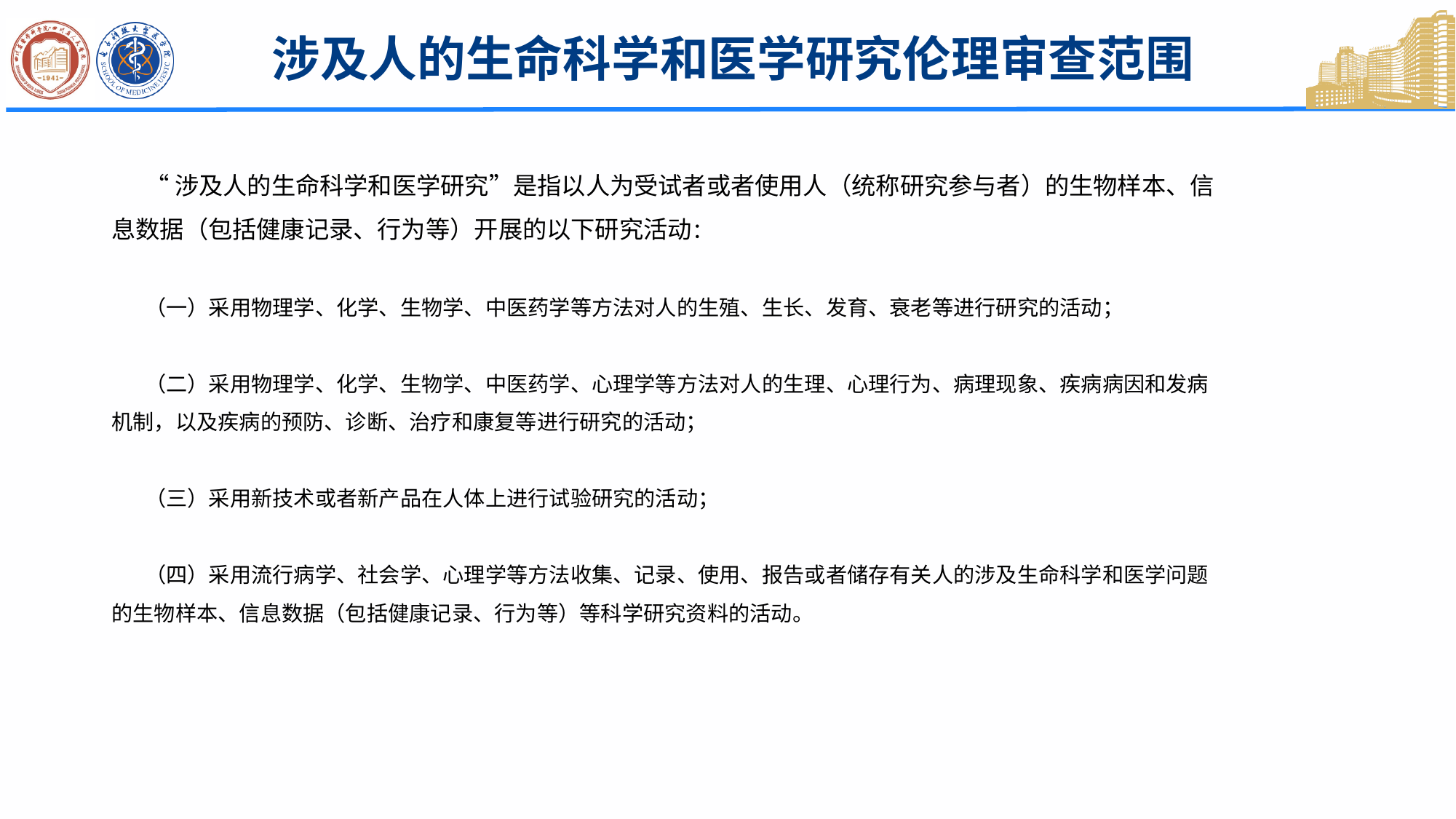

涉及人的生命科学和医学研究伦理审查范围
“涉及人的生命科学和医学研究”是指以人为受试者或者使用人（统称研究参与者）的生物样本、信息数据（包括健康记录、行为等）开展的以下研究活动：

（一）采用物理学、化学、生物学、中医药学等方法对人的生殖、生长、发育、衰老等进行研究的活动；

（二）采用物理学、化学、生物学、中医药学、心理学等方法对人的生理、心理行为、病理现象、疾病病因和发病机制，以及疾病的预防、诊断、治疗和康复等进行研究的活动；

（三）采用新技术或者新产品在人体上进行试验研究的活动；

（四）采用流行病学、社会学、心理学等方法收集、记录、使用、报告或者储存有关人的涉及生命科学和医学问题的生物样本、信息数据（包括健康记录、行为等）等科学研究资料的活动。